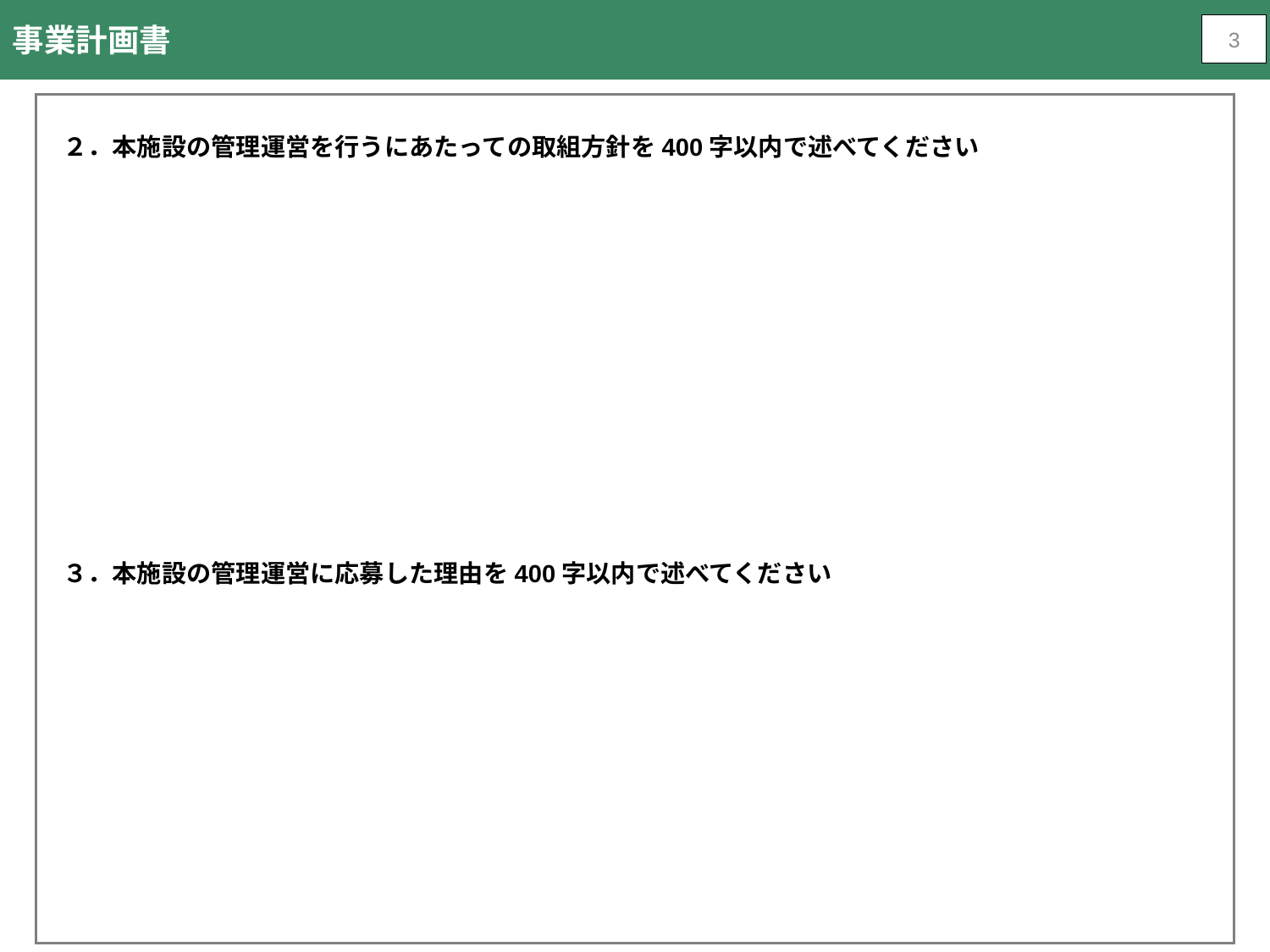

事業計画書
3

２．本施設の管理運営を行うにあたっての取組方針を400字以内で述べてください

３．本施設の管理運営に応募した理由を400字以内で述べてください